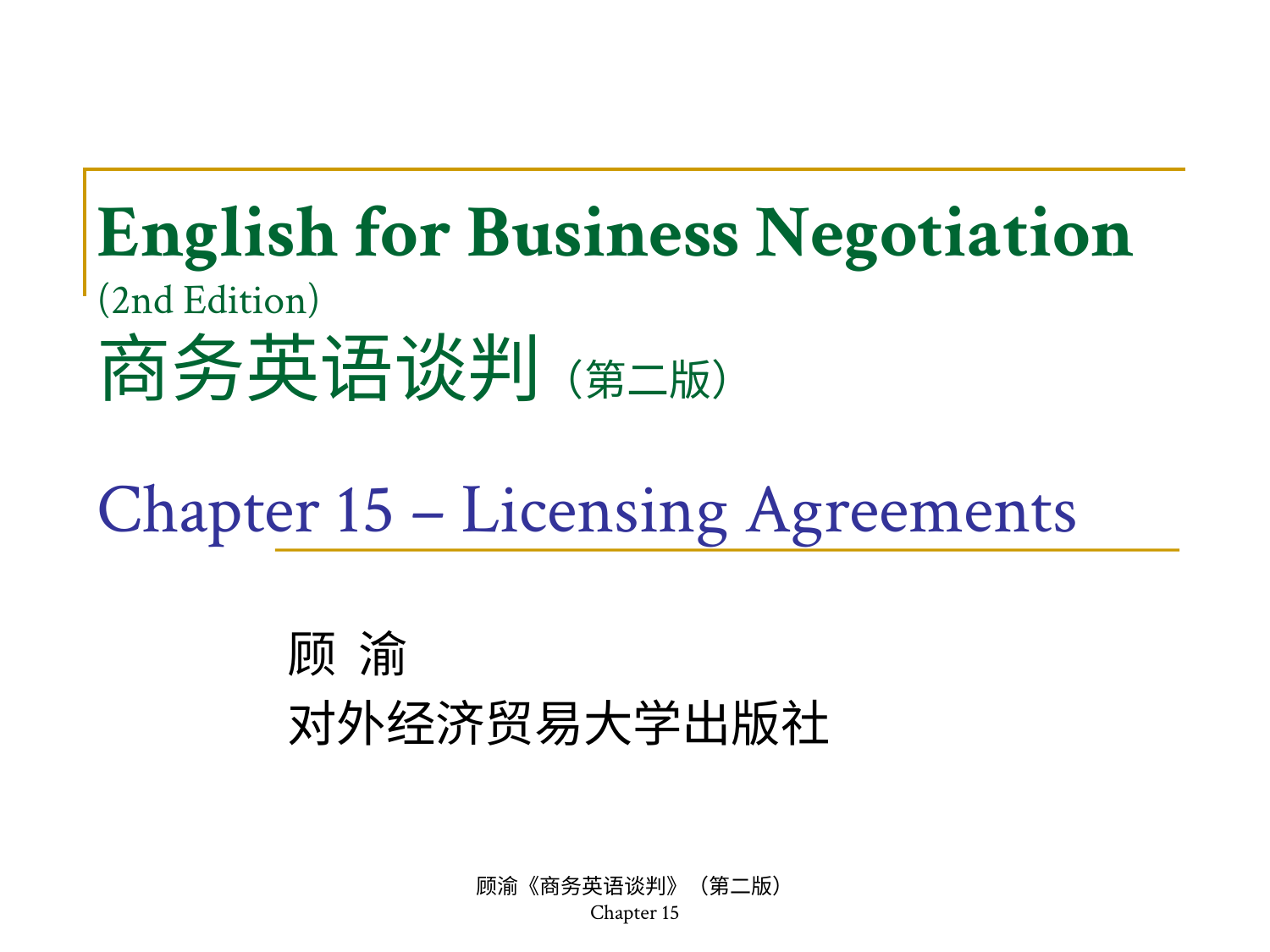

# English for Business Negotiation (2nd Edition) 商务英语谈判（第二版） Chapter 15 – Licensing Agreements
顾  渝
对外经济贸易大学出版社

顾渝《商务英语谈判》（第二版） Chapter 15
1